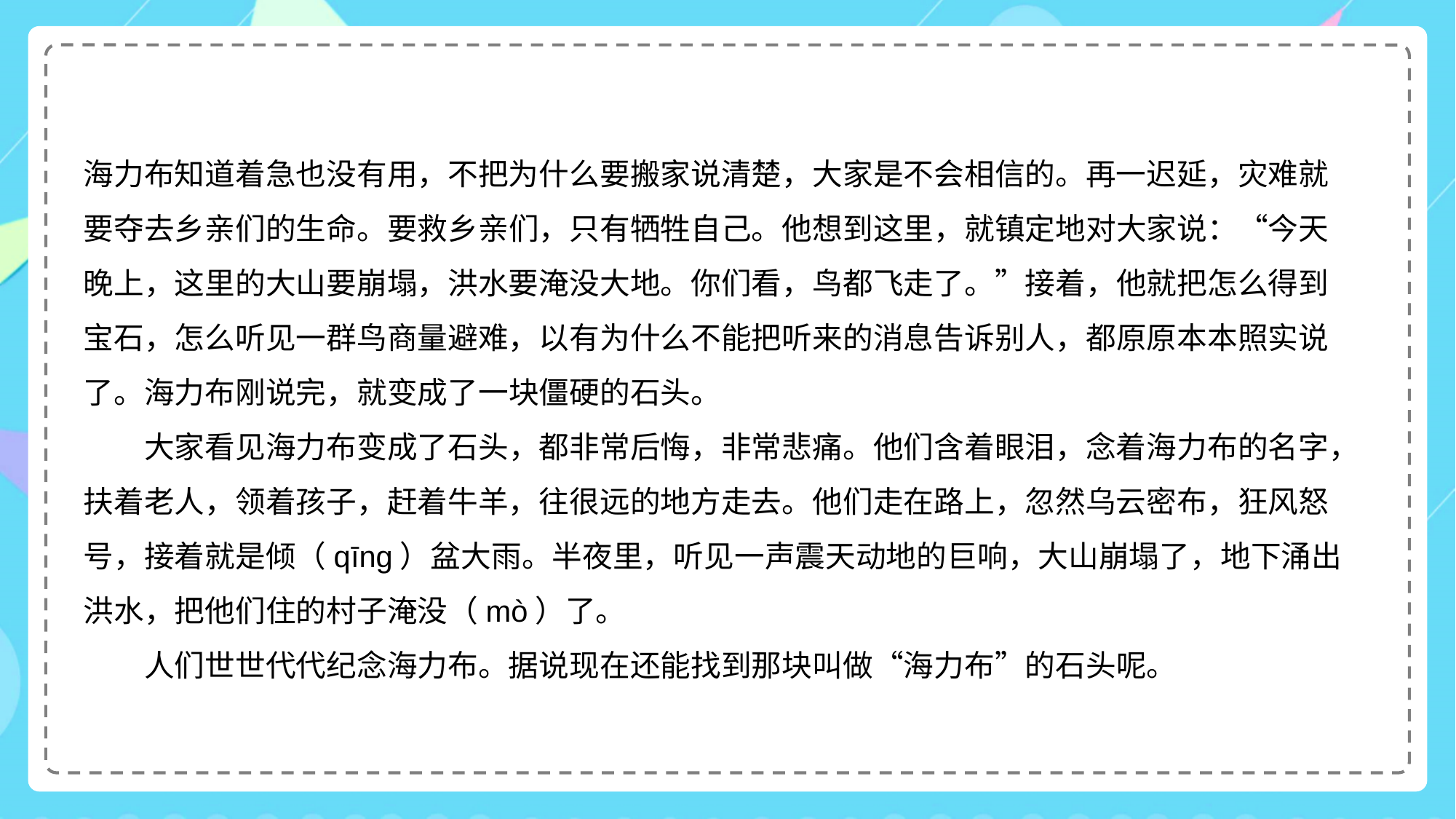

海力布知道着急也没有用，不把为什么要搬家说清楚，大家是不会相信的。再一迟延，灾难就要夺去乡亲们的生命。要救乡亲们，只有牺牲自己。他想到这里，就镇定地对大家说：“今天晚上，这里的大山要崩塌，洪水要淹没大地。你们看，鸟都飞走了。”接着，他就把怎么得到宝石，怎么听见一群鸟商量避难，以有为什么不能把听来的消息告诉别人，都原原本本照实说了。海力布刚说完，就变成了一块僵硬的石头。
　　大家看见海力布变成了石头，都非常后悔，非常悲痛。他们含着眼泪，念着海力布的名字，扶着老人，领着孩子，赶着牛羊，往很远的地方走去。他们走在路上，忽然乌云密布，狂风怒号，接着就是倾（qīng）盆大雨。半夜里，听见一声震天动地的巨响，大山崩塌了，地下涌出洪水，把他们住的村子淹没（mò）了。
　　人们世世代代纪念海力布。据说现在还能找到那块叫做“海力布”的石头呢。